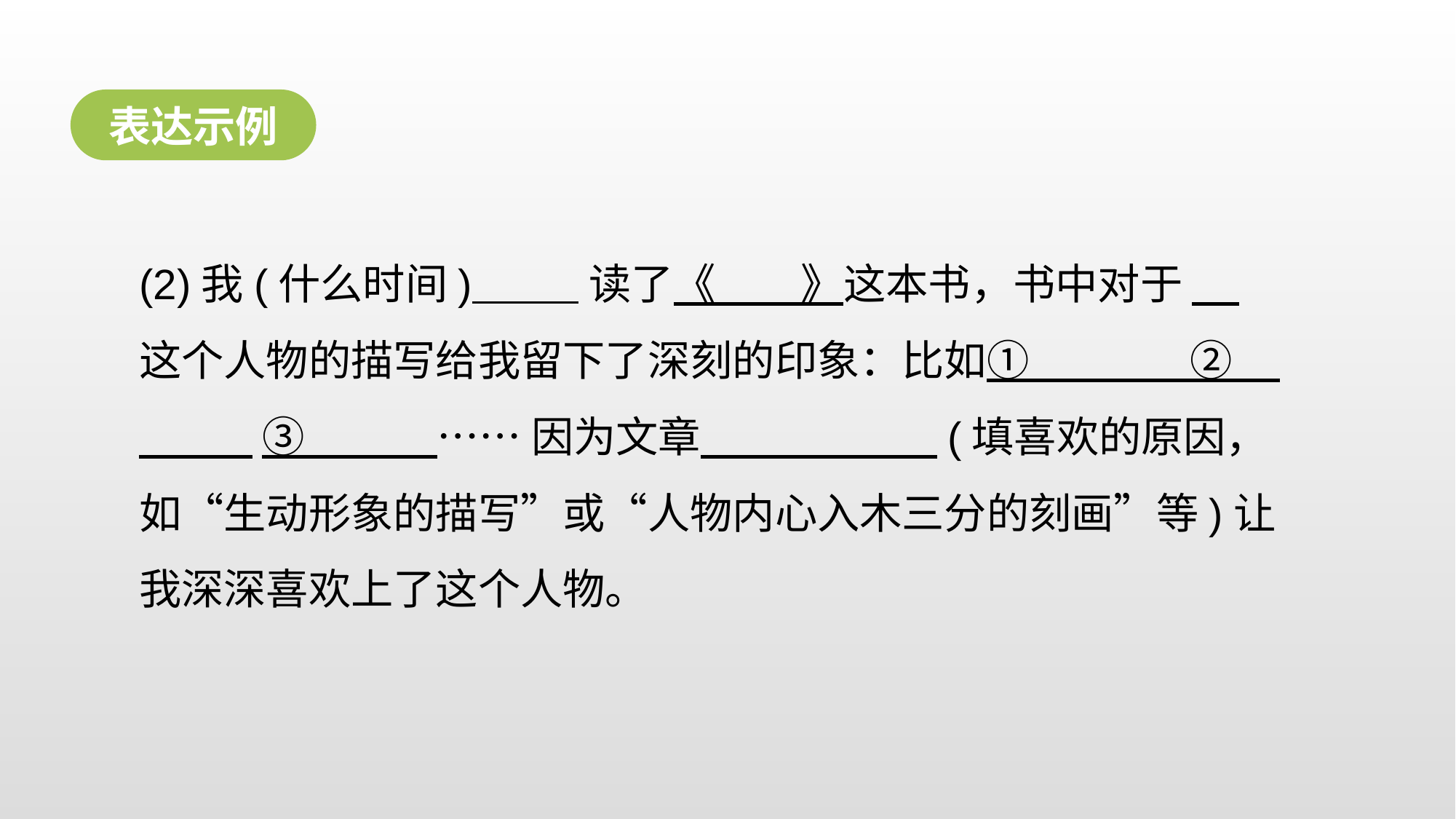

表达示例
(2)我(什么时间)         读了《         》这本书，书中对于       这个人物的描写给我留下了深刻的印象：比如①                 ②                   ③              …… 因为文章                         (填喜欢的原因，如“生动形象的描写”或“人物内心入木三分的刻画”等)让我深深喜欢上了这个人物。